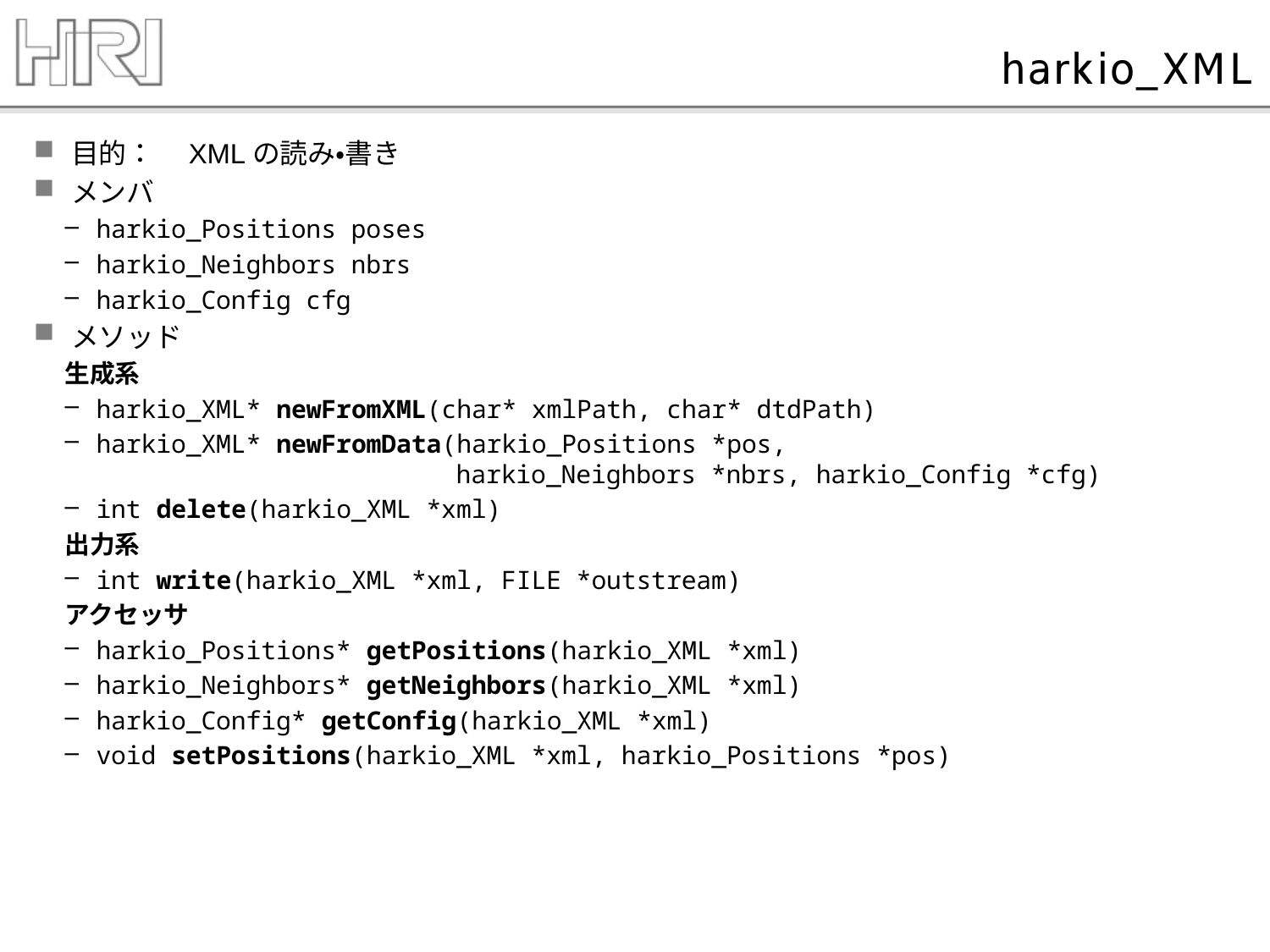

# harkio_XML
目的：　XMLの読み・書き
メンバ
harkio_Positions poses
harkio_Neighbors nbrs
harkio_Config cfg
メソッド
生成系
harkio_XML* newFromXML(char* xmlPath, char* dtdPath)
harkio_XML* newFromData(harkio_Positions *pos,
                        harkio_Neighbors *nbrs, harkio_Config *cfg)
int delete(harkio_XML *xml)
出力系
int write(harkio_XML *xml, FILE *outstream)
アクセッサ
harkio_Positions* getPositions(harkio_XML *xml)
harkio_Neighbors* getNeighbors(harkio_XML *xml)
harkio_Config* getConfig(harkio_XML *xml)
void setPositions(harkio_XML *xml, harkio_Positions *pos)